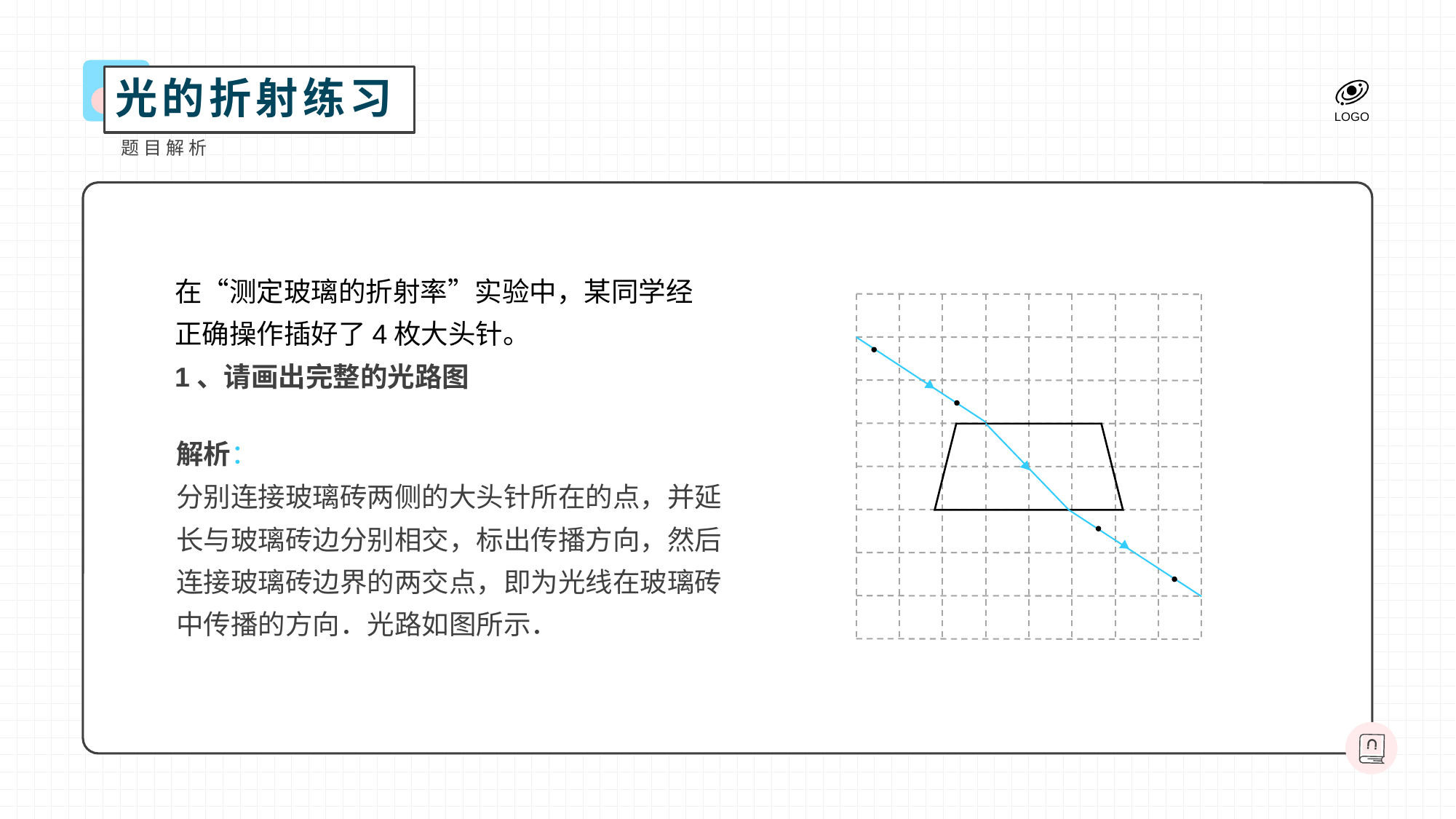

光的折射练习
题目解析
在“测定玻璃的折射率”实验中，某同学经正确操作插好了4枚大头针。
1、请画出完整的光路图

解析：
分别连接玻璃砖两侧的大头针所在的点，并延长与玻璃砖边分别相交，标出传播方向，然后连接玻璃砖边界的两交点，即为光线在玻璃砖中传播的方向．光路如图所示．